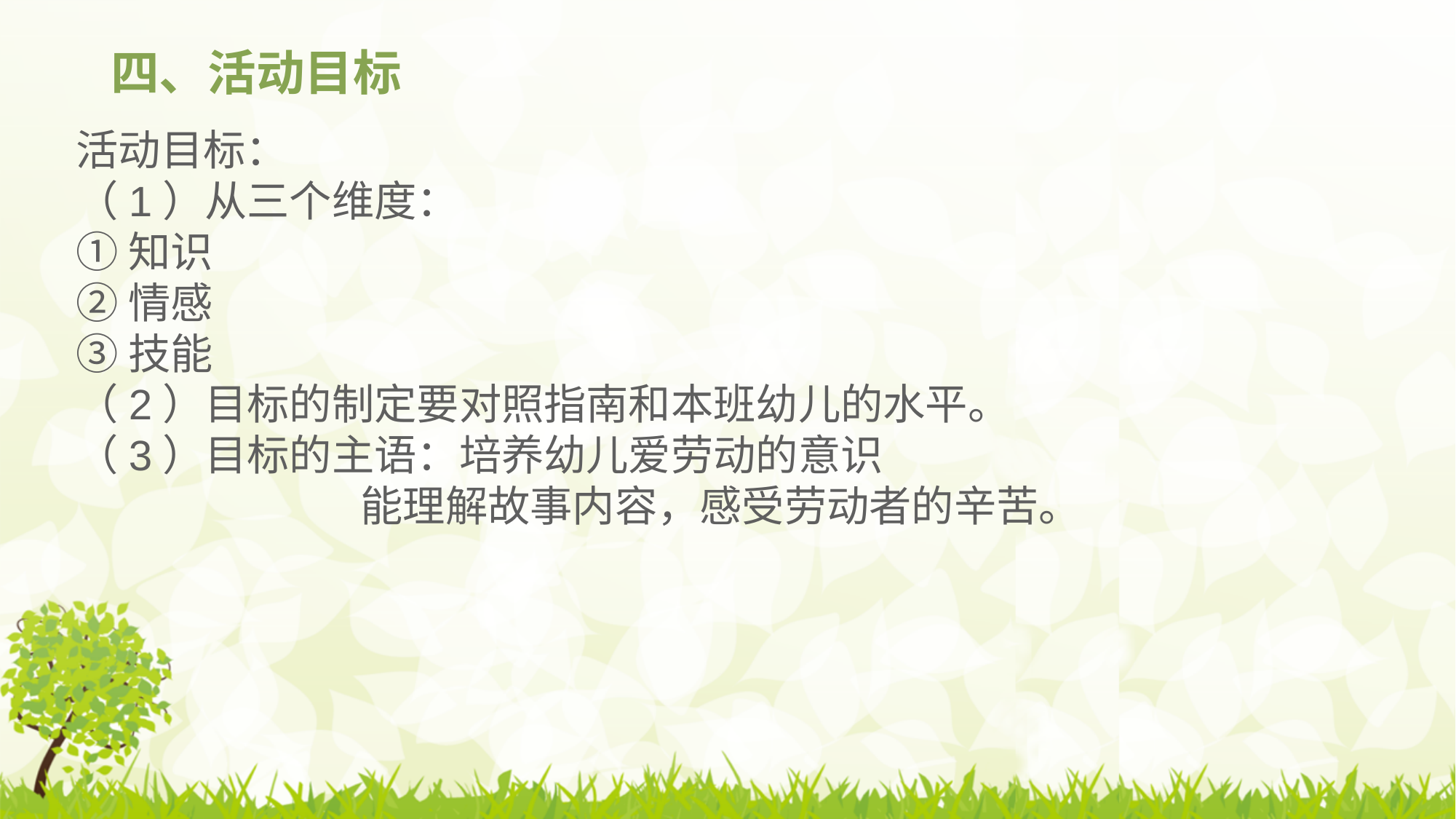

活动目标：
（1）从三个维度：
①知识
②情感
③技能
（2）目标的制定要对照指南和本班幼儿的水平。
（3）目标的主语：培养幼儿爱劳动的意识
                             能理解故事内容，感受劳动者的辛苦。
四、活动目标